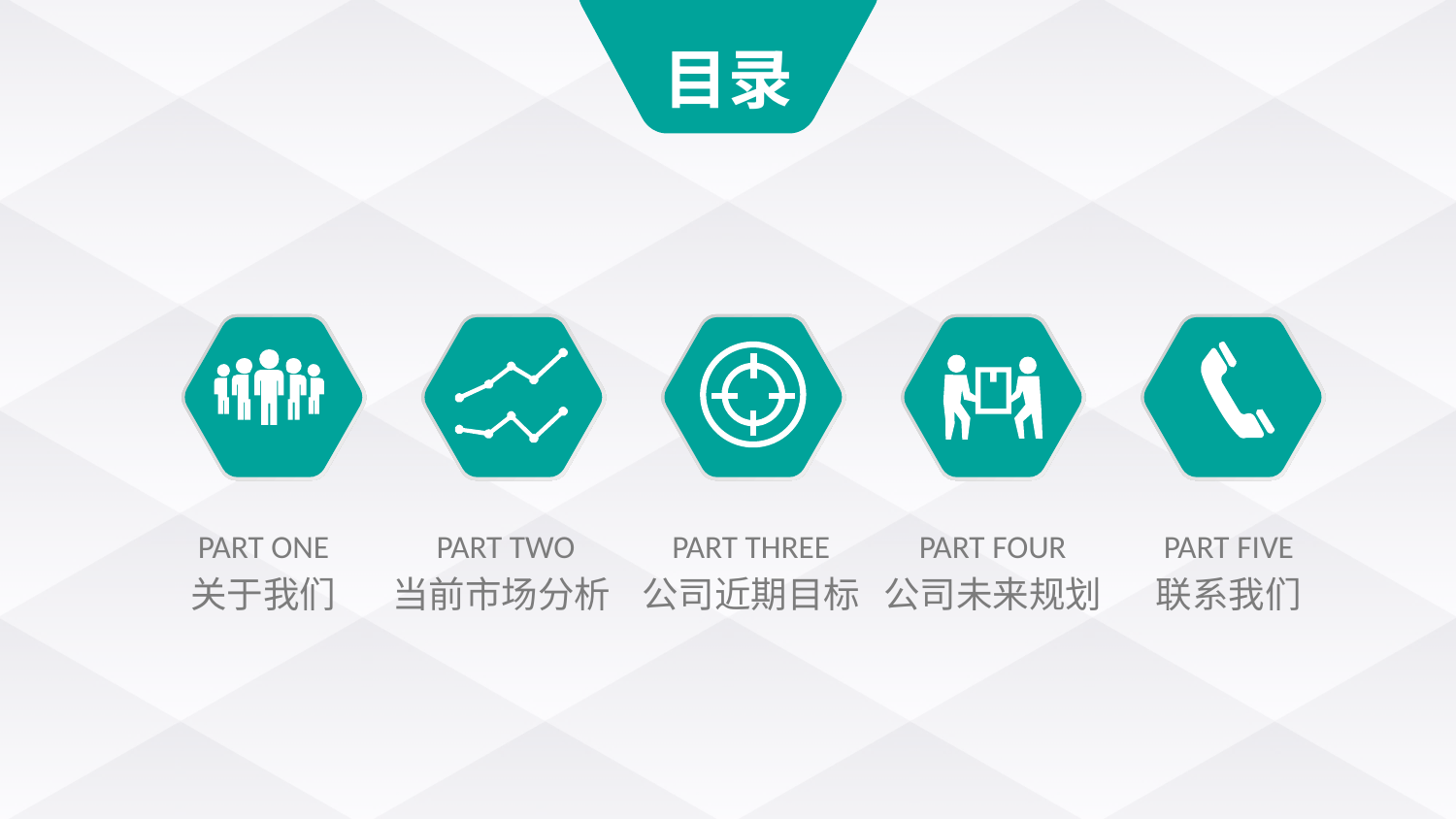

目录

PART ONE
PART TWO
PART THREE
PART FOUR
PART FIVE
关于我们
当前市场分析
公司近期目标
公司未来规划
联系我们